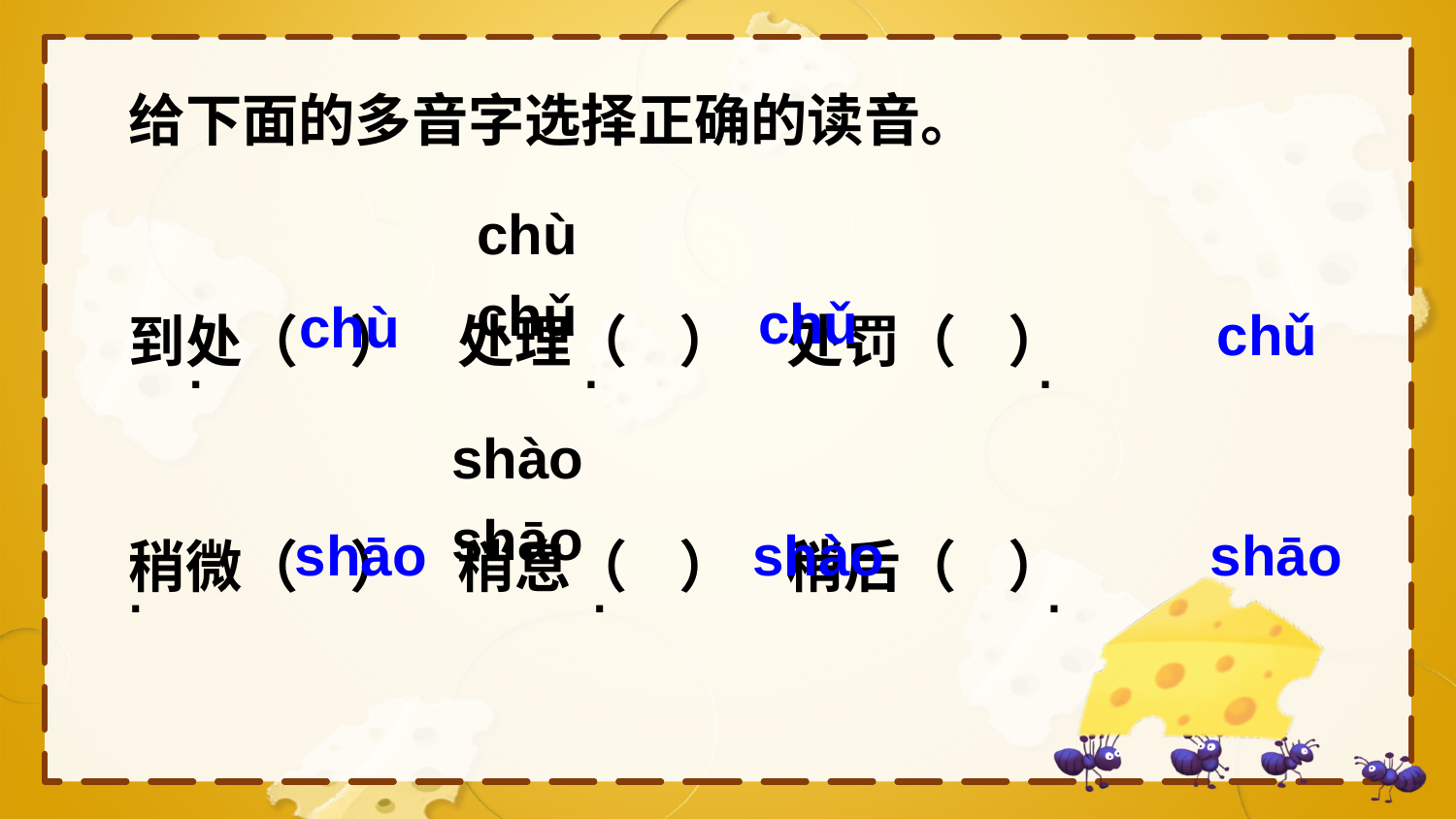

给下面的多音字选择正确的读音。
chù　　　　chǔ
chǔ
chù
到处（    ）    处理（    ）    处罚（    ）
chǔ
·
·
·
shào　　　　shāo
稍微（    ）    稍息（    ）    稍后（    ）
shāo
shào
shāo
·
·
·